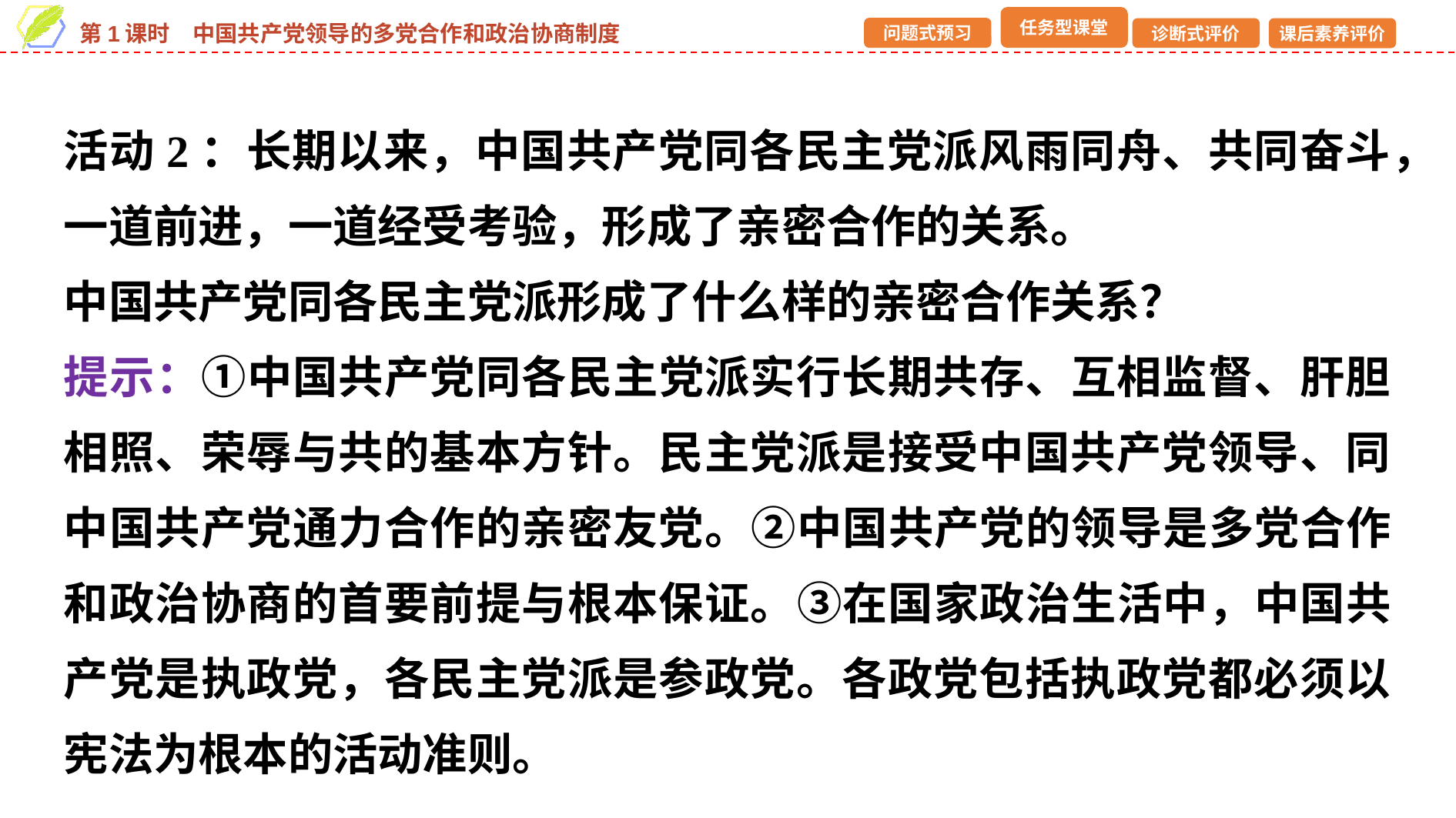

活动2：长期以来，中国共产党同各民主党派风雨同舟、共同奋斗，一道前进，一道经受考验，形成了亲密合作的关系。
中国共产党同各民主党派形成了什么样的亲密合作关系？
提示：①中国共产党同各民主党派实行长期共存、互相监督、肝胆相照、荣辱与共的基本方针。民主党派是接受中国共产党领导、同中国共产党通力合作的亲密友党。②中国共产党的领导是多党合作和政治协商的首要前提与根本保证。③在国家政治生活中，中国共产党是执政党，各民主党派是参政党。各政党包括执政党都必须以宪法为根本的活动准则。